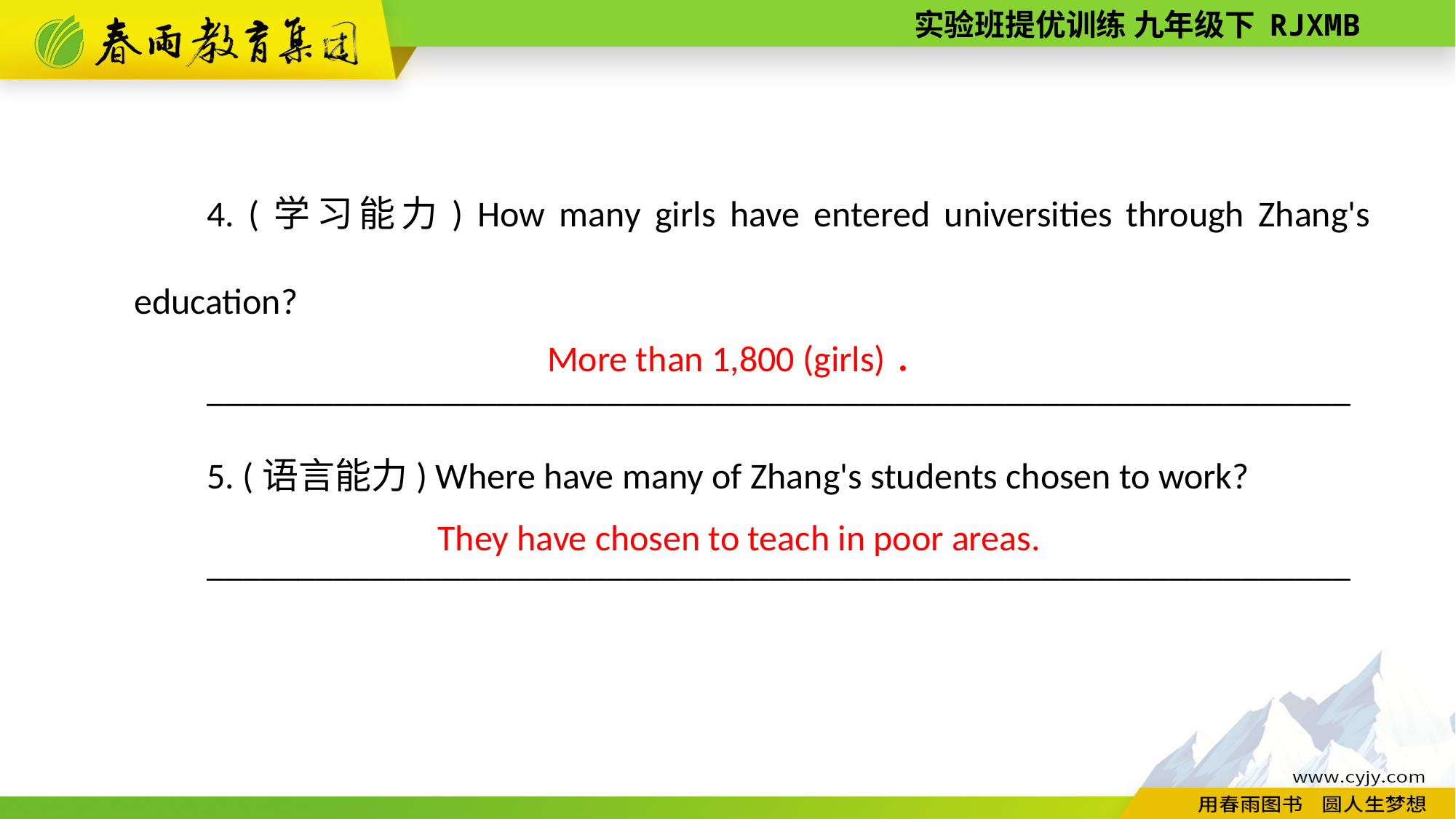

4. (学习能力) How many girls have entered universities through Zhang's education?
_______________________________________________________________
5. (语言能力) Where have many of Zhang's students chosen to work?
_______________________________________________________________
More than 1,800 (girls)．
They have chosen to teach in poor areas.